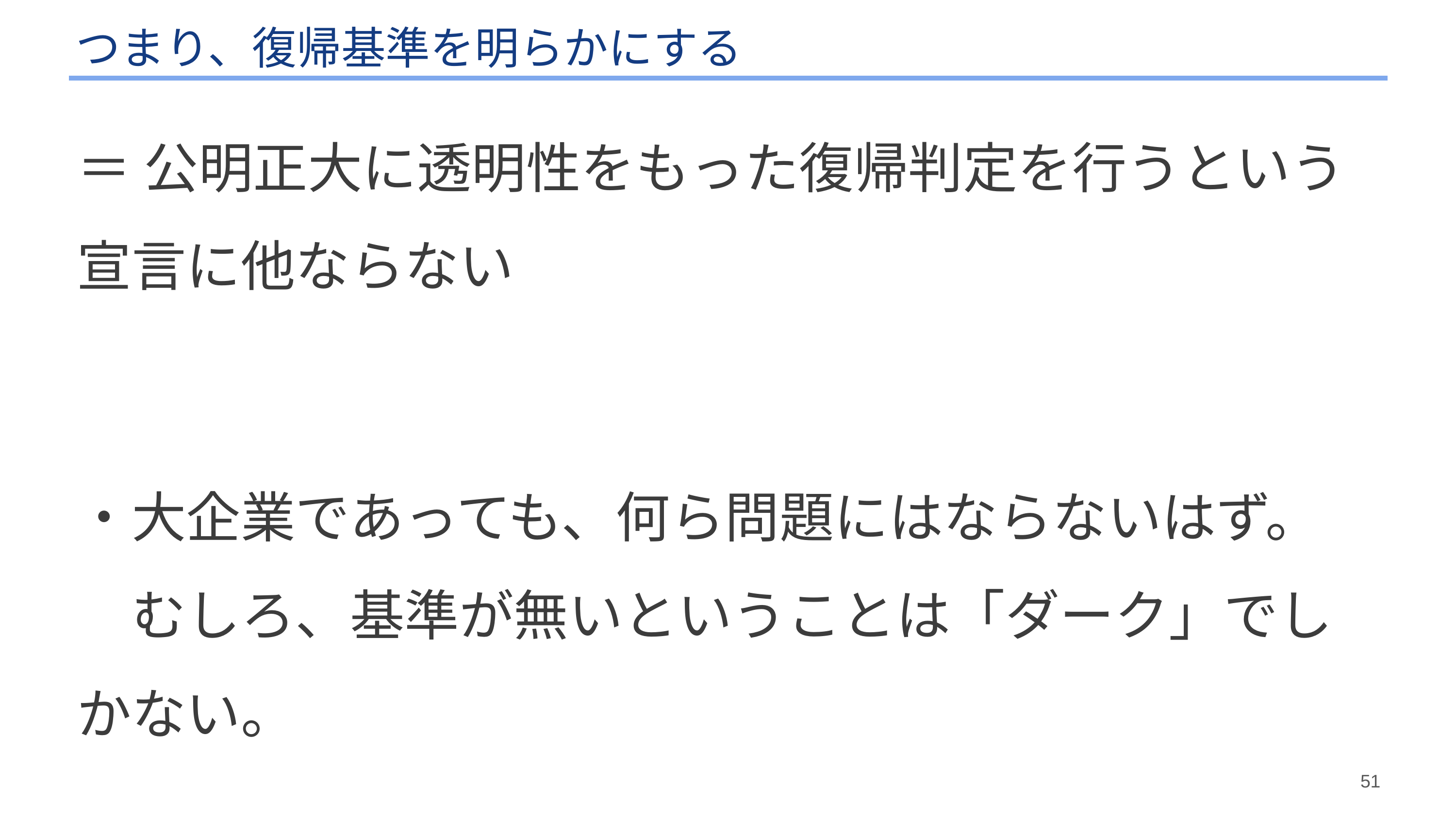

# つまり、復帰基準を明らかにする
＝ 公明正大に透明性をもった復帰判定を行うという宣言に他ならない

・大企業であっても、何ら問題にはならないはず。
　むしろ、基準が無いということは「ダーク」でしかない。
51